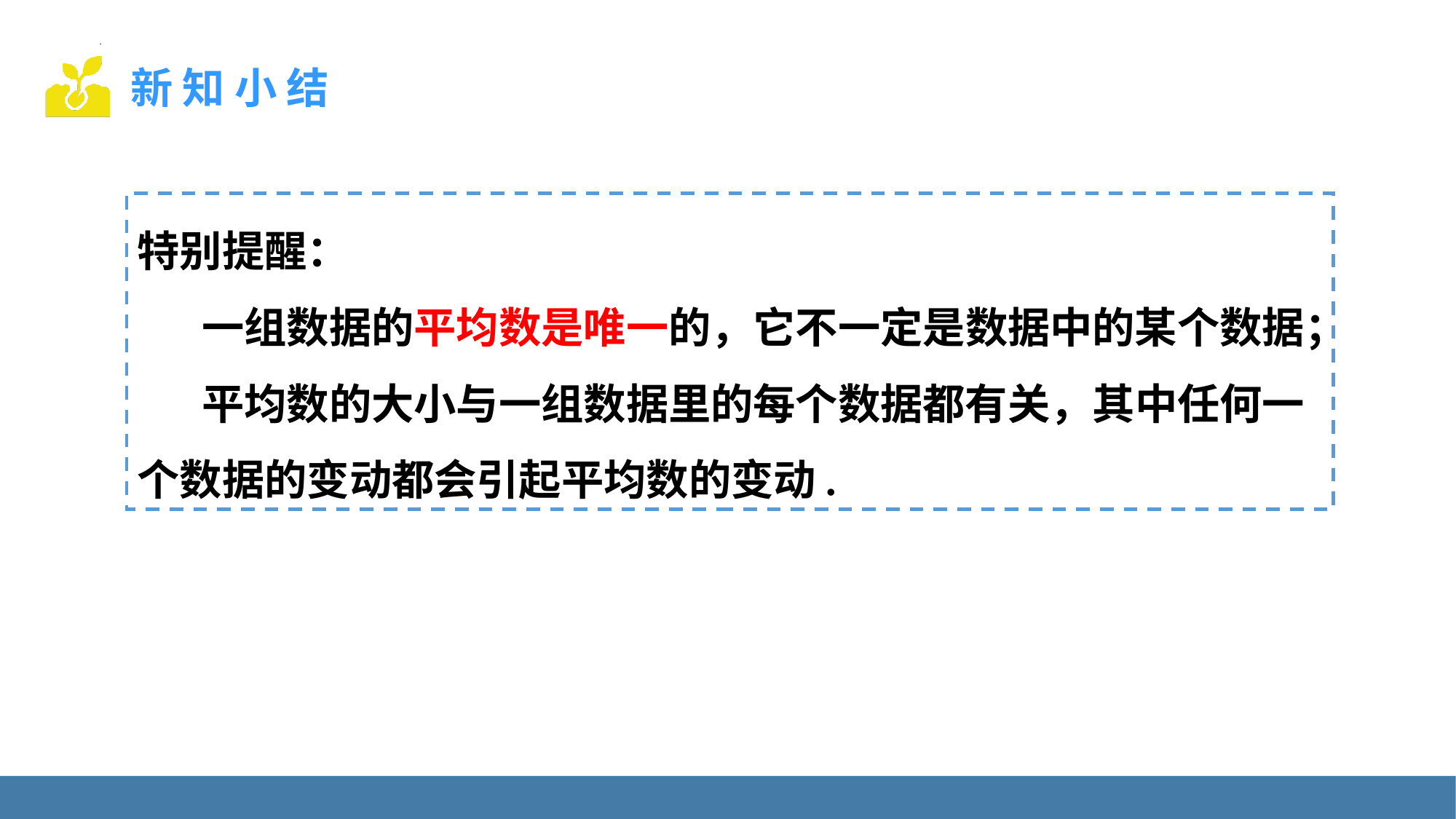

特别提醒：
一组数据的平均数是唯一的，它不一定是数据中的某个数据；
平均数的大小与一组数据里的每个数据都有关，其中任何一个数据的变动都会引起平均数的变动.